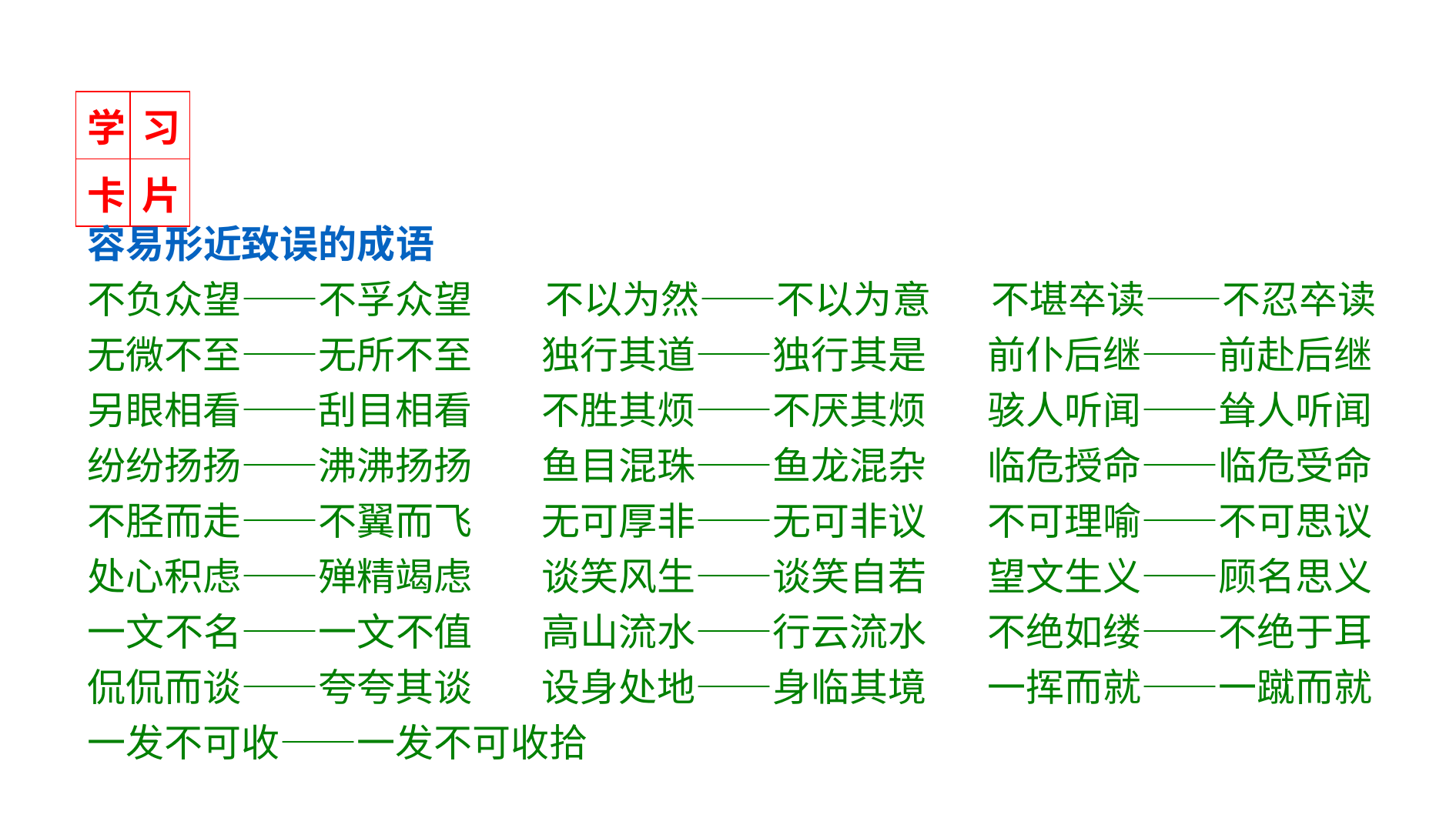

| 学 | 习 |
| --- | --- |
| 卡 | 片 |
容易形近致误的成语
不负众望——不孚众望　    不以为然——不以为意       不堪卒读——不忍卒读
无微不至——无所不至        独行其道——独行其是       前仆后继——前赴后继
另眼相看——刮目相看        不胜其烦——不厌其烦       骇人听闻——耸人听闻
纷纷扬扬——沸沸扬扬        鱼目混珠——鱼龙混杂       临危授命——临危受命
不胫而走——不翼而飞        无可厚非——无可非议       不可理喻——不可思议   处心积虑——殚精竭虑        谈笑风生——谈笑自若       望文生义——顾名思义
一文不名——一文不值        高山流水——行云流水       不绝如缕——不绝于耳
侃侃而谈——夸夸其谈        设身处地——身临其境       一挥而就——一蹴而就
一发不可收——一发不可收拾